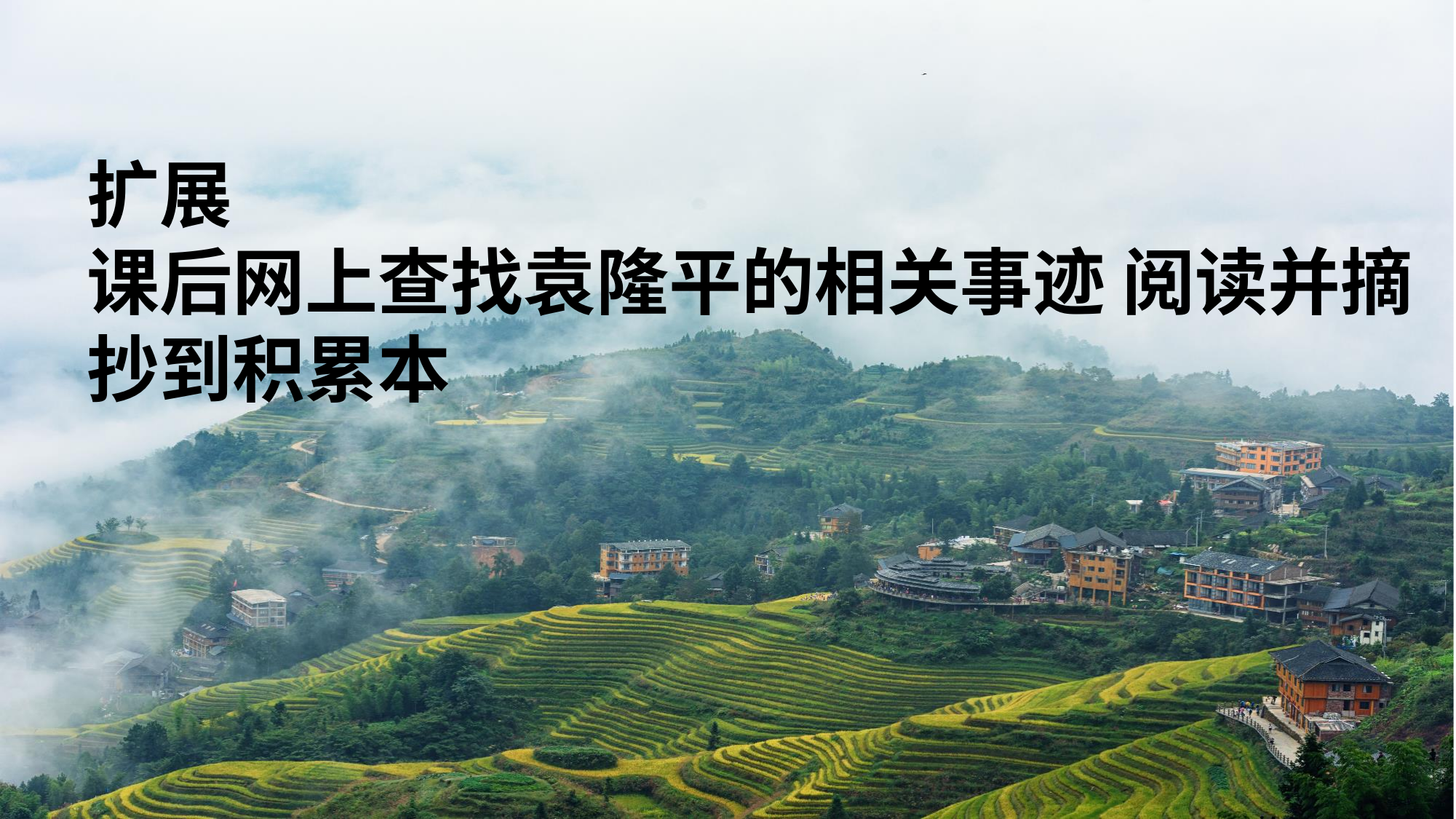

Investment generally results in acquiring an asset Investment generally results in acquiring an asset acquiring an asset Investment
稻田

扩展
课后网上查找袁隆平的相关事迹 阅读并摘抄到积累本